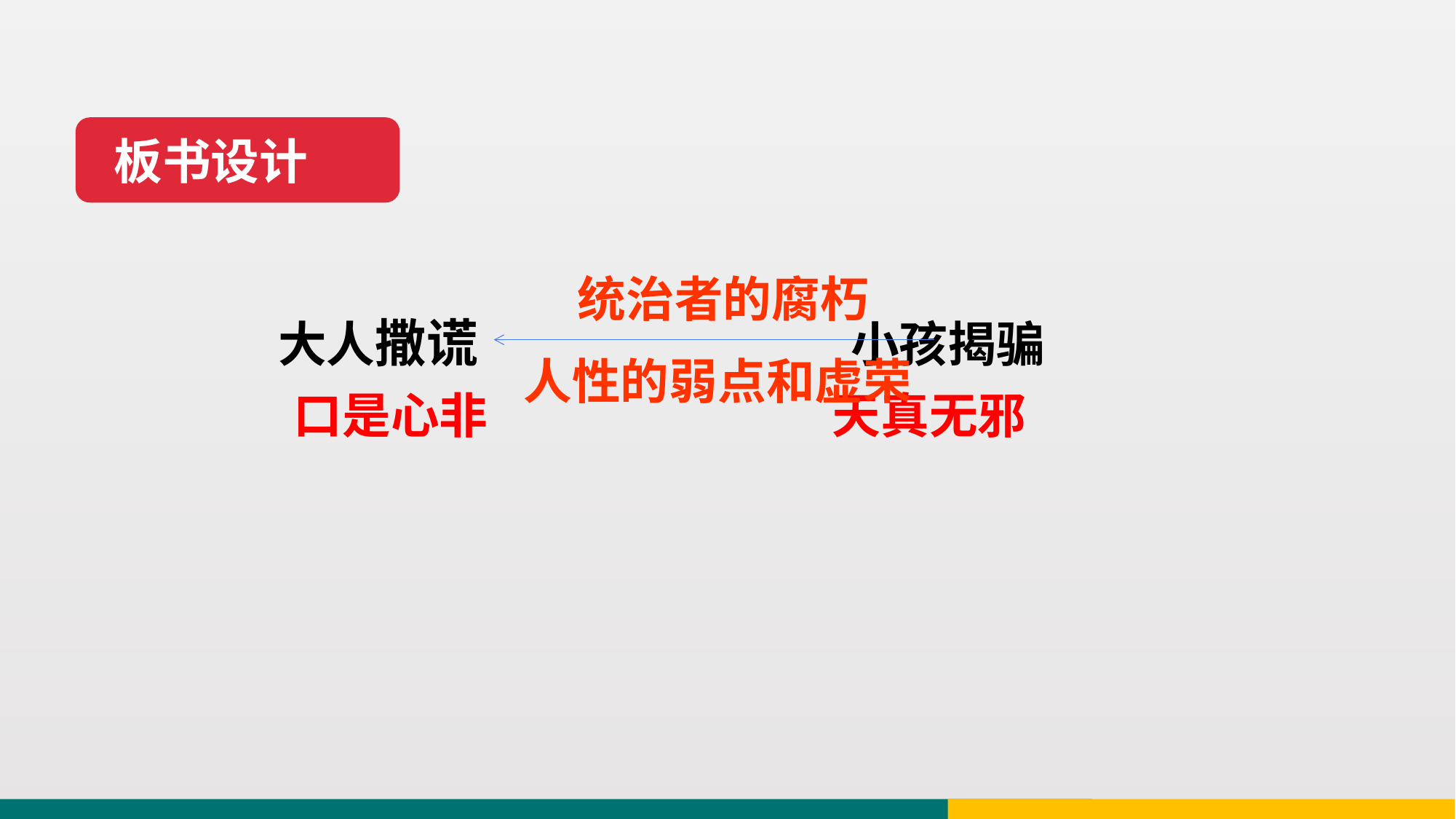

板书设计
统治者的腐朽
人性的弱点和虚荣
大人撒谎                                小孩揭骗
口是心非                               天真无邪